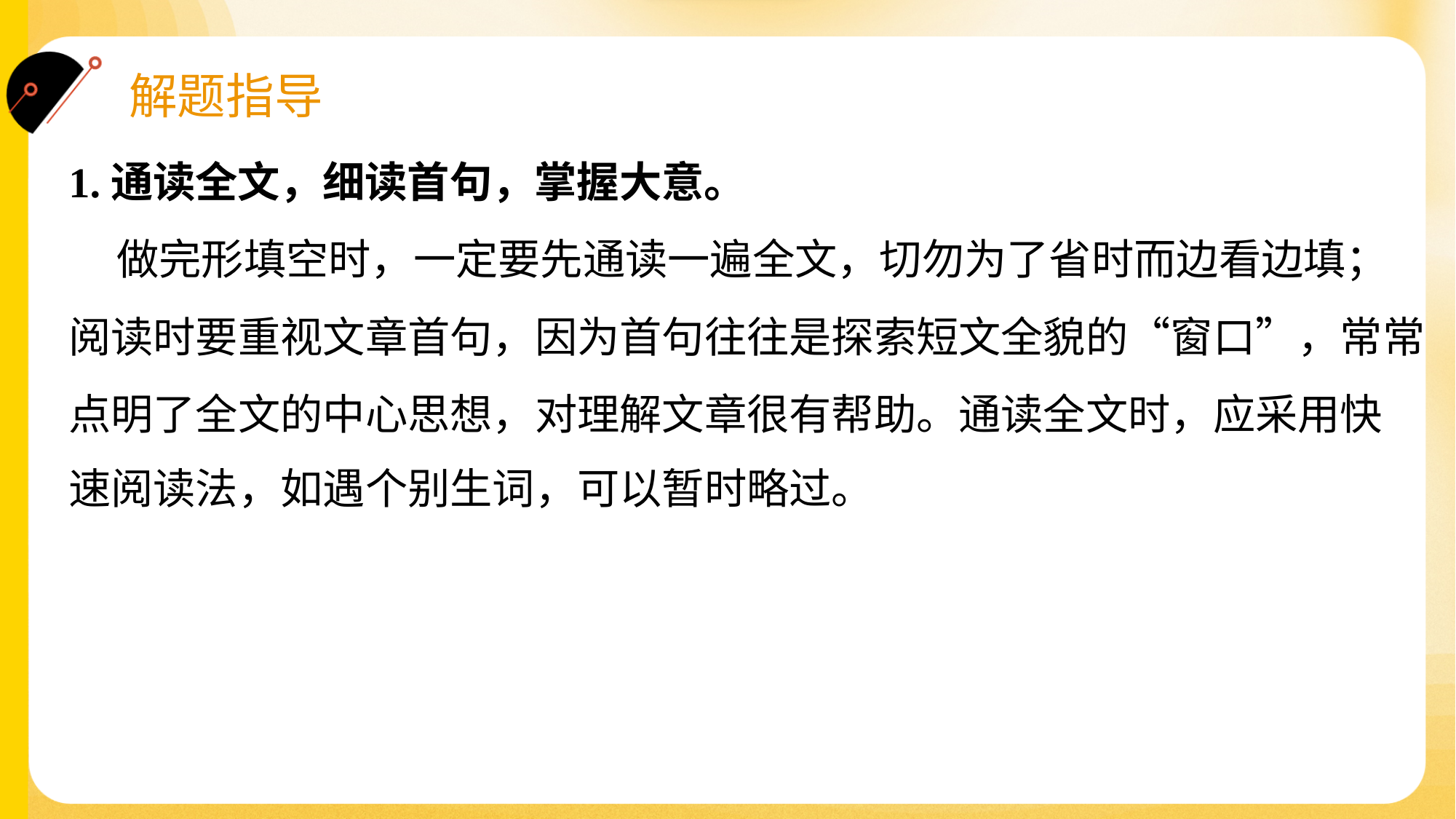

1.通读全文，细读首句，掌握大意。
    做完形填空时，一定要先通读一遍全文，切勿为了省时而边看边填；
阅读时要重视文章首句，因为首句往往是探索短文全貌的“窗口”，常常
点明了全文的中心思想，对理解文章很有帮助。通读全文时，应采用快
速阅读法，如遇个别生词，可以暂时略过。